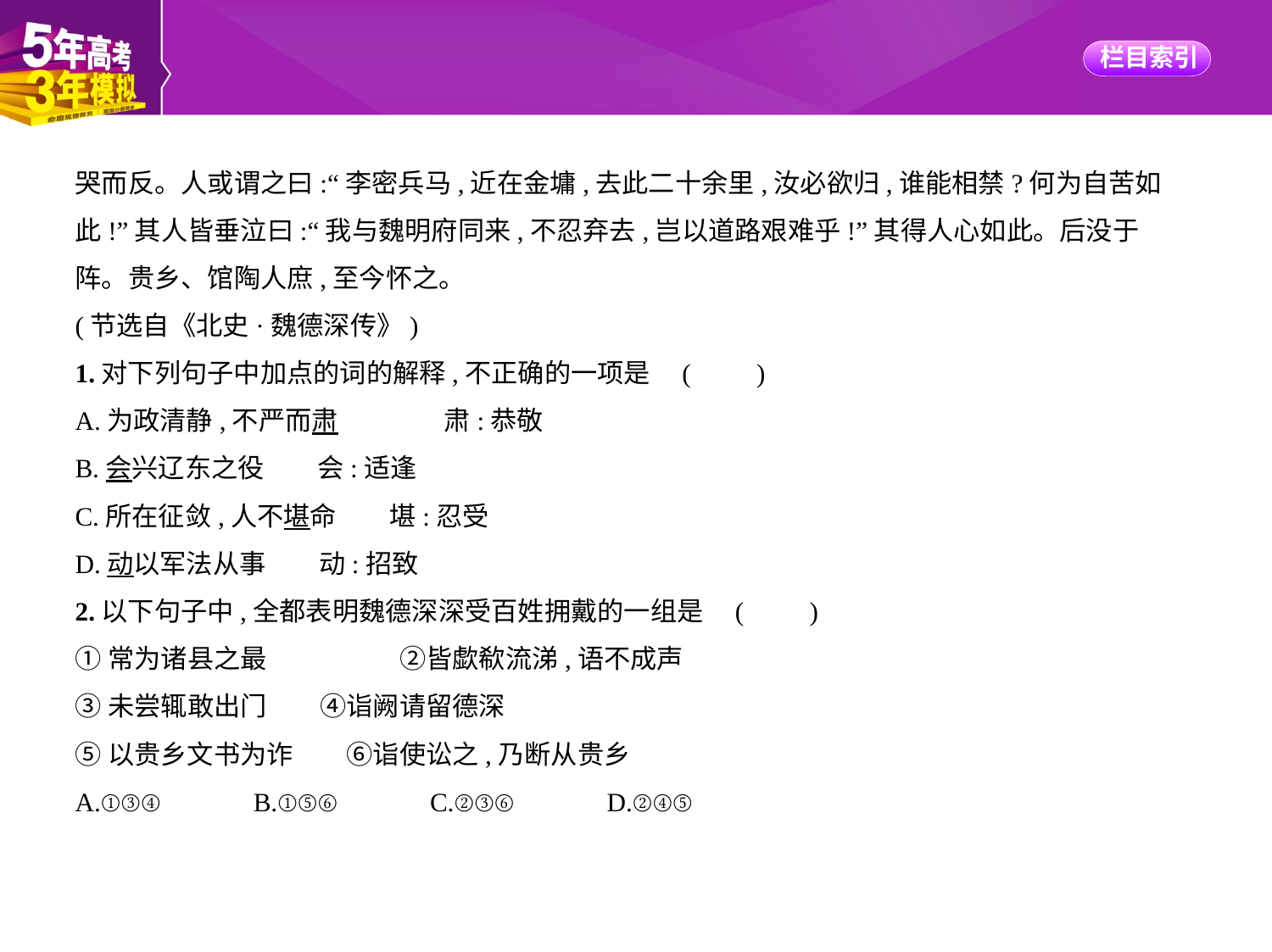

哭而反。人或谓之曰:“李密兵马,近在金墉,去此二十余里,汝必欲归,谁能相禁?何为自苦如
此!”其人皆垂泣曰:“我与魏明府同来,不忍弃去,岂以道路艰难乎!”其得人心如此。后没于
阵。贵乡、馆陶人庶,至今怀之。
(节选自《北史·魏德深传》)
1.对下列句子中加点的词的解释,不正确的一项是 (　　)
A.为政清静,不严而肃　　　　肃:恭敬
B.会兴辽东之役　　会:适逢
C.所在征敛,人不堪命　　堪:忍受
D.动以军法从事　　动:招致
2.以下句子中,全都表明魏德深深受百姓拥戴的一组是 (　　)
①常为诸县之最　　　　　②皆歔欷流涕,语不成声
③未尝辄敢出门　　④诣阙请留德深
⑤以贵乡文书为诈　　⑥诣使讼之,乃断从贵乡
A.①③④　　　B.①⑤⑥　　　C.②③⑥　　　D.②④⑤